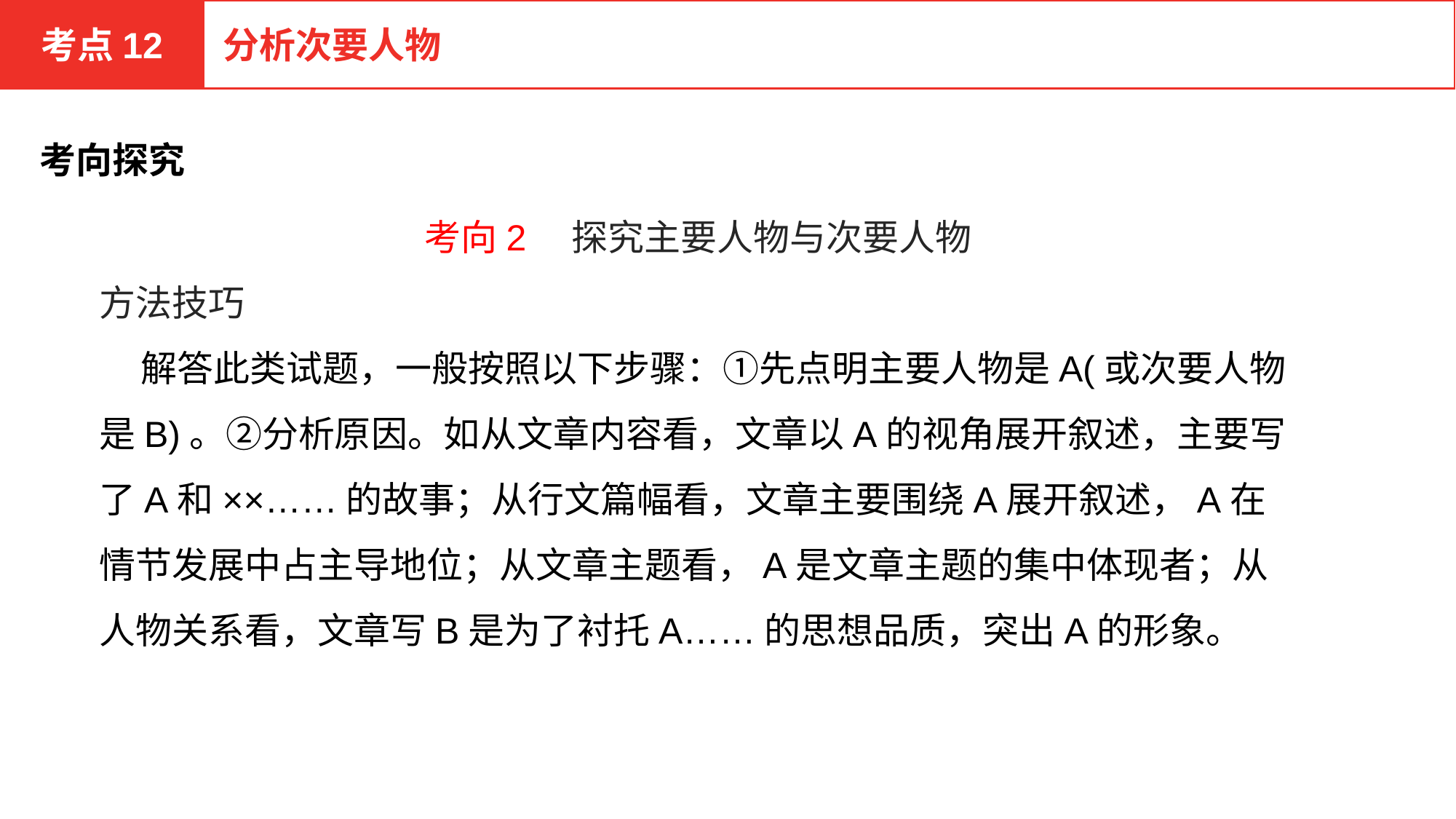

考点12
分析次要人物
考向探究
考向2　探究主要人物与次要人物
方法技巧
    解答此类试题，一般按照以下步骤：①先点明主要人物是A(或次要人物是B)。②分析原因。如从文章内容看，文章以A的视角展开叙述，主要写了A和××……的故事；从行文篇幅看，文章主要围绕A展开叙述，A在情节发展中占主导地位；从文章主题看，A是文章主题的集中体现者；从人物关系看，文章写B是为了衬托A……的思想品质，突出A的形象。